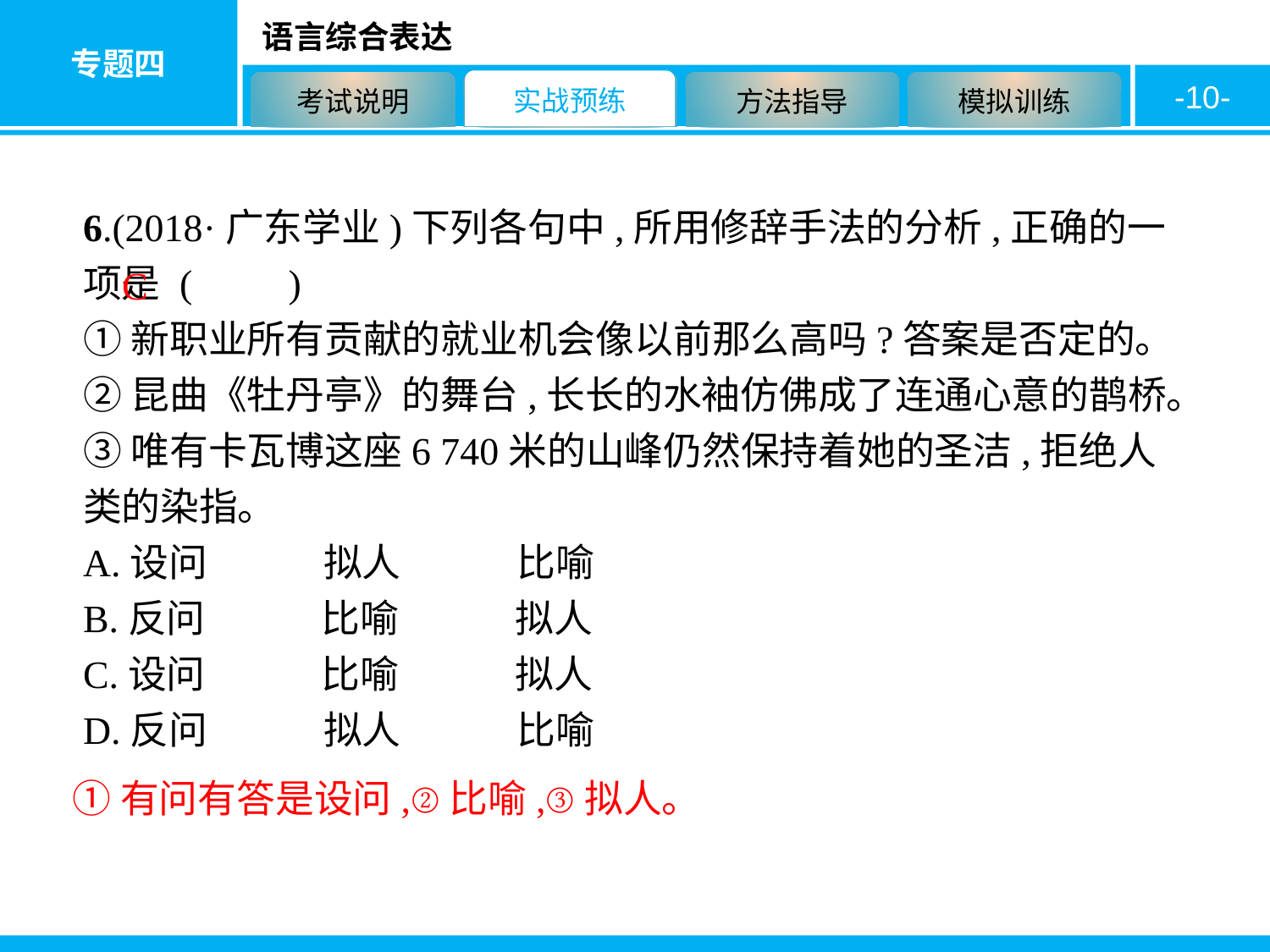

-10-
6.(2018·广东学业)下列各句中,所用修辞手法的分析,正确的一项是 (　　)
①新职业所有贡献的就业机会像以前那么高吗?答案是否定的。
②昆曲《牡丹亭》的舞台,长长的水袖仿佛成了连通心意的鹊桥。
③唯有卡瓦博这座6 740米的山峰仍然保持着她的圣洁,拒绝人类的染指。
A.设问　　　拟人　　　比喻
B.反问　　　比喻　　　拟人
C.设问　　　比喻　　　拟人
D.反问　　　拟人　　　比喻
C
①有问有答是设问,②比喻,③拟人。